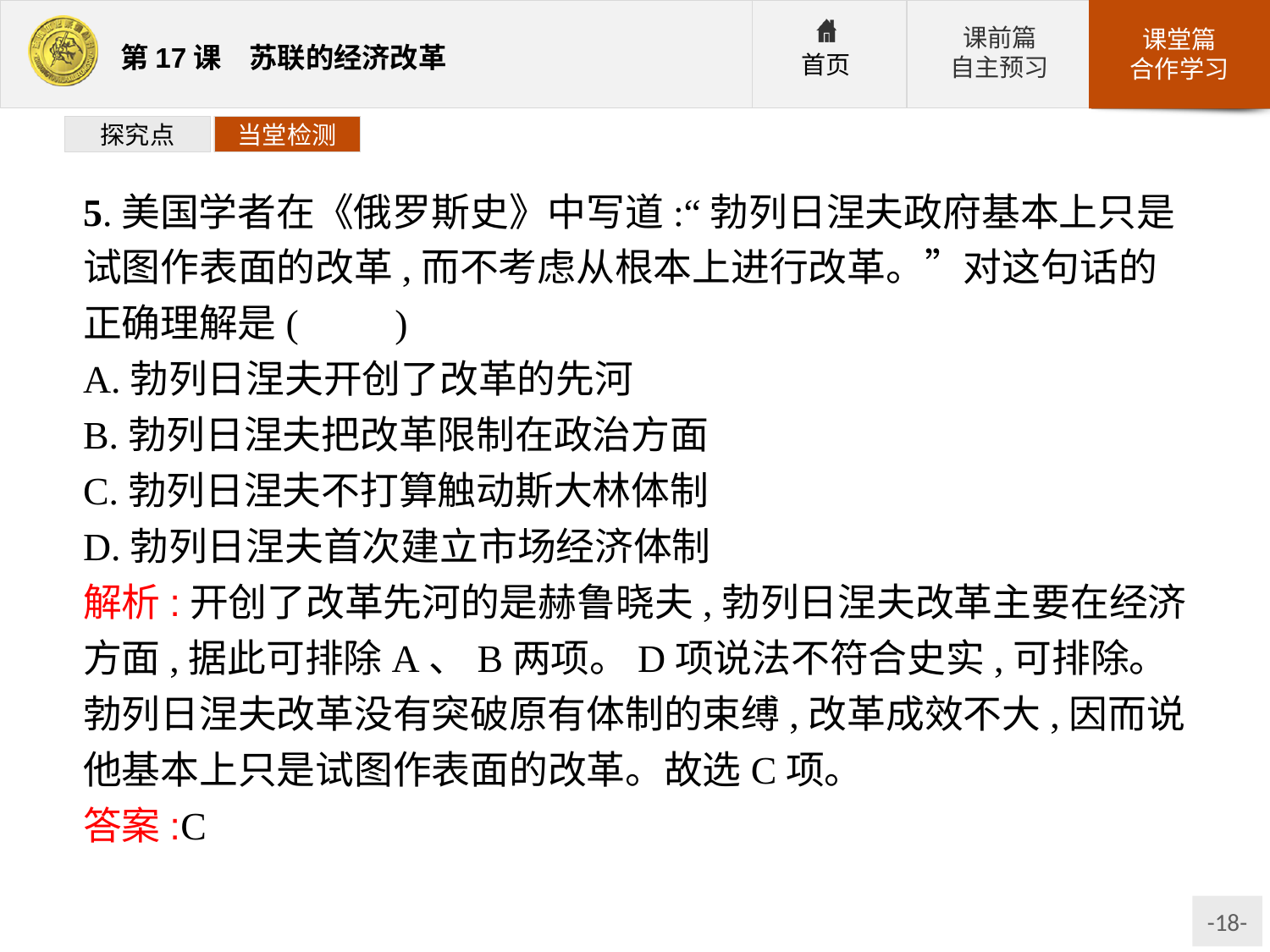

探究点
当堂检测
5.美国学者在《俄罗斯史》中写道:“勃列日涅夫政府基本上只是试图作表面的改革,而不考虑从根本上进行改革。”对这句话的正确理解是(　　)
A.勃列日涅夫开创了改革的先河
B.勃列日涅夫把改革限制在政治方面
C.勃列日涅夫不打算触动斯大林体制
D.勃列日涅夫首次建立市场经济体制
解析:开创了改革先河的是赫鲁晓夫,勃列日涅夫改革主要在经济方面,据此可排除A、B两项。D项说法不符合史实,可排除。勃列日涅夫改革没有突破原有体制的束缚,改革成效不大,因而说他基本上只是试图作表面的改革。故选C项。
答案:C